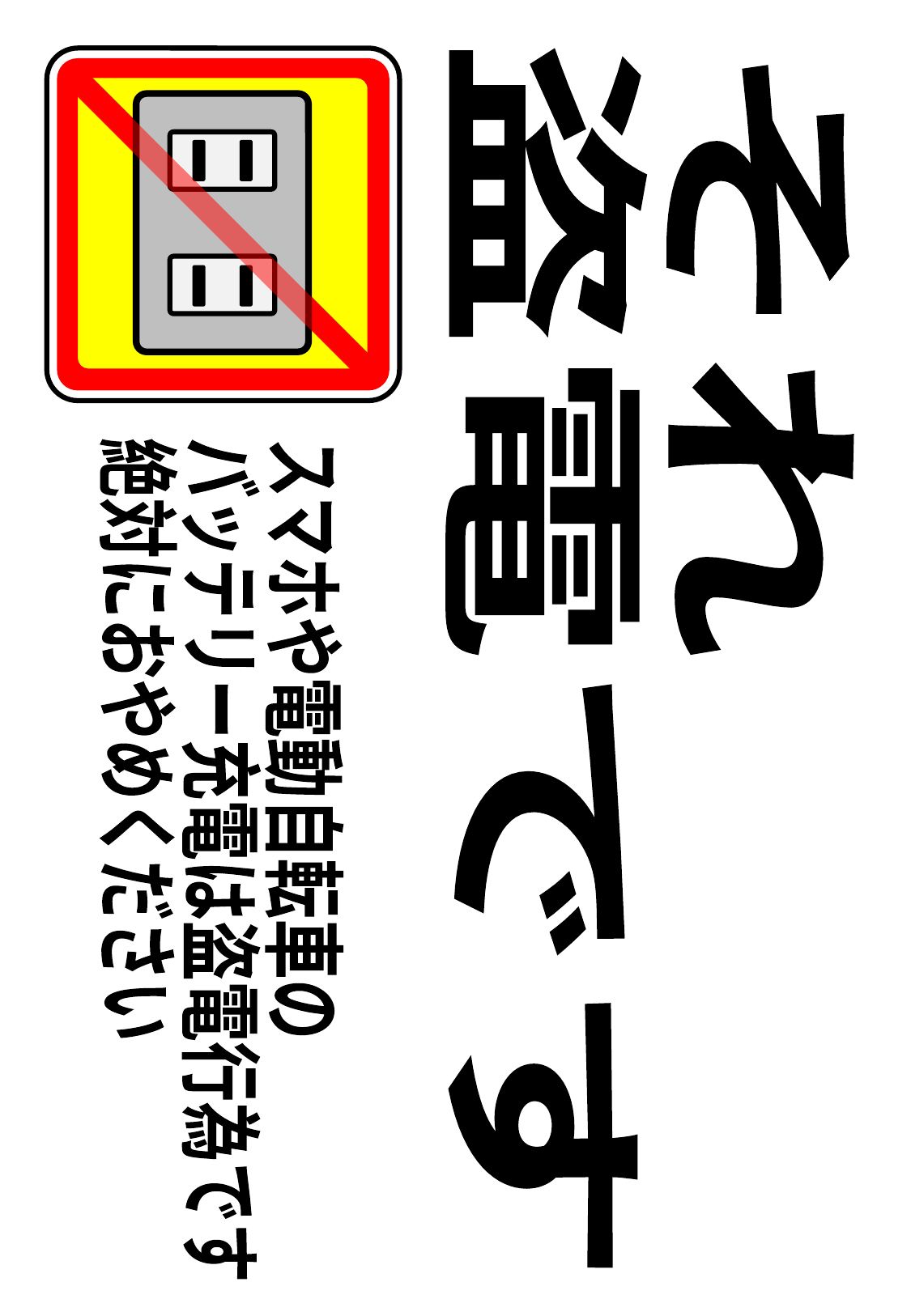

それ
盗電です
スマホや電動自転車の
バッテリー充電は盗電行為です
絶対におやめください